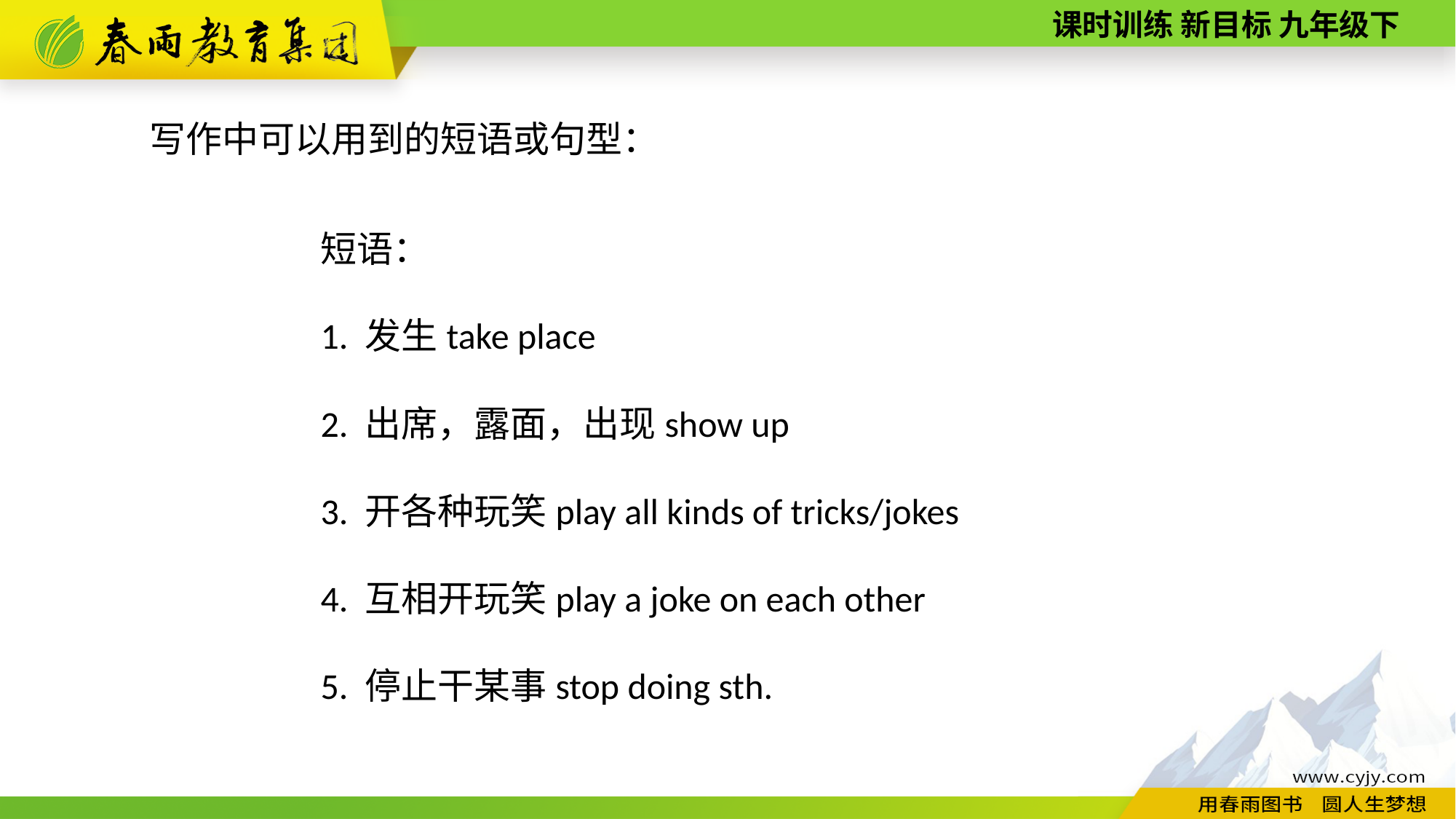

写作中可以用到的短语或句型：
短语：
1. 发生take place
2. 出席，露面，出现show up
3. 开各种玩笑play all kinds of tricks/jokes
4. 互相开玩笑play a joke on each other
5. 停止干某事stop doing sth.